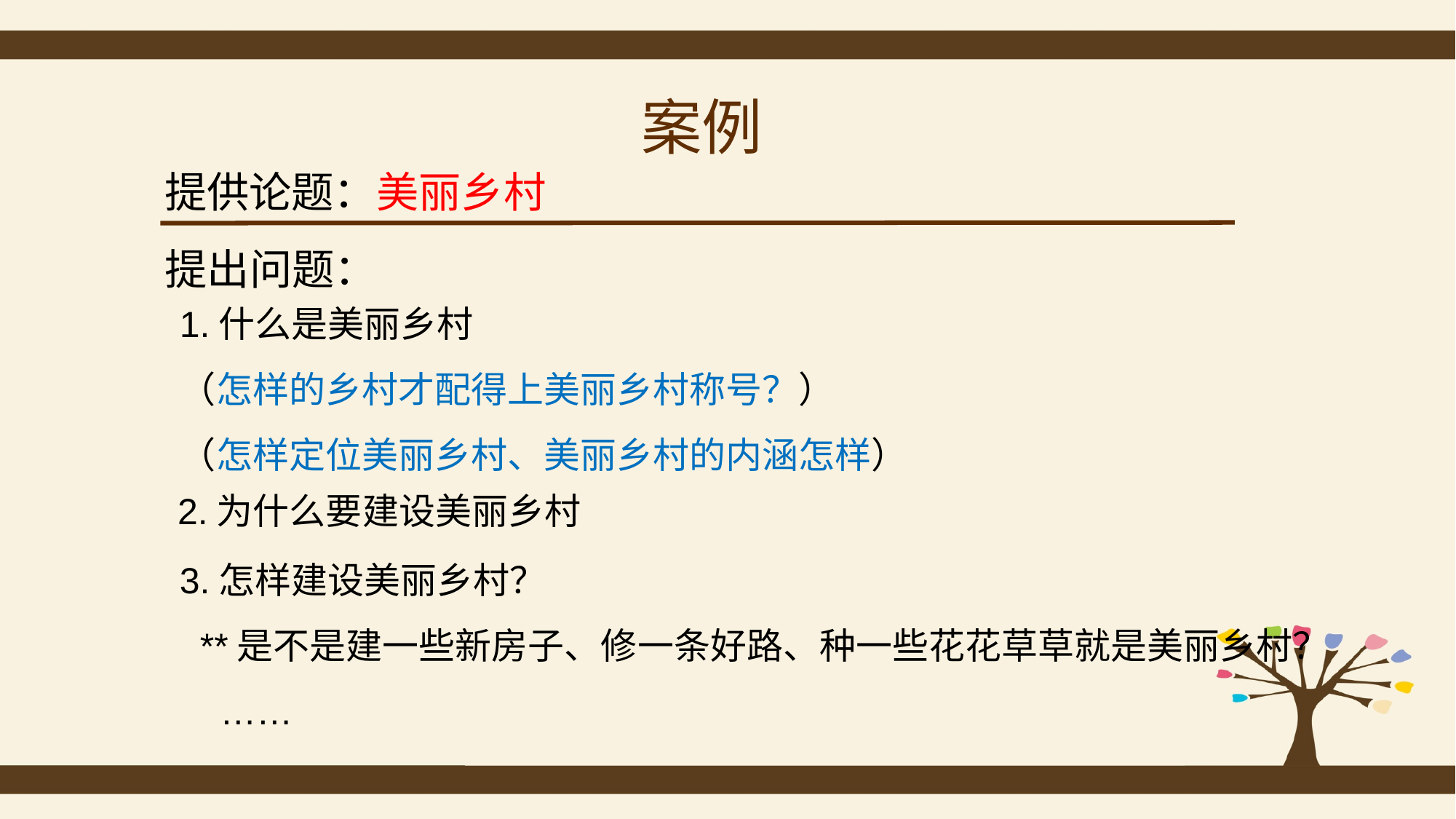

# 案例
提供论题：美丽乡村
提出问题：
1.什么是美丽乡村
（怎样的乡村才配得上美丽乡村称号？）
（怎样定位美丽乡村、美丽乡村的内涵怎样）
2.为什么要建设美丽乡村
3.怎样建设美丽乡村？
  **是不是建一些新房子、修一条好路、种一些花花草草就是美丽乡村？
    ……